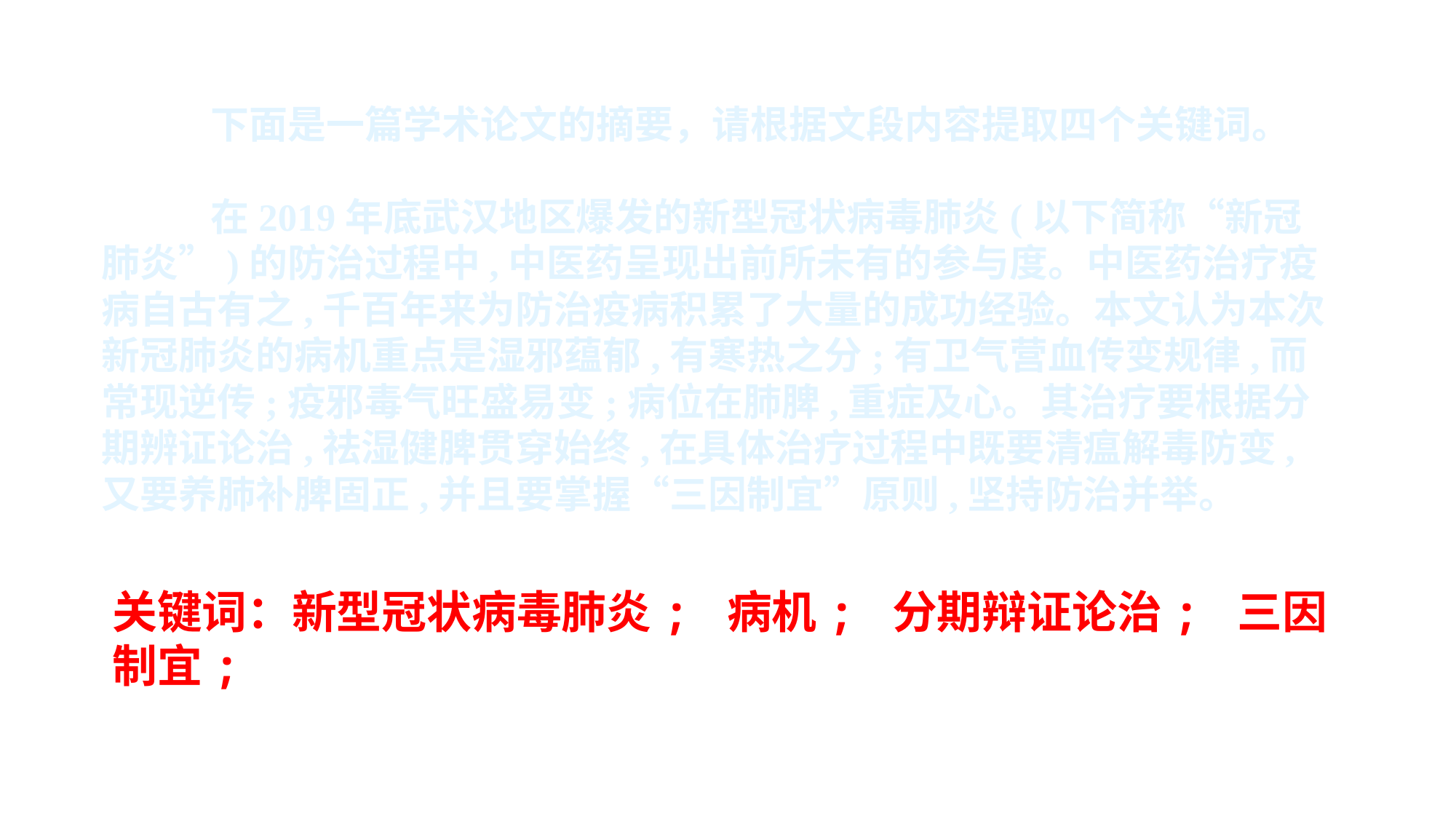

下面是一篇学术论文的摘要，请根据文段内容提取四个关键词。

	在2019年底武汉地区爆发的新型冠状病毒肺炎(以下简称“新冠肺炎”)的防治过程中,中医药呈现出前所未有的参与度。中医药治疗疫病自古有之,千百年来为防治疫病积累了大量的成功经验。本文认为本次新冠肺炎的病机重点是湿邪蕴郁,有寒热之分;有卫气营血传变规律,而常现逆传;疫邪毒气旺盛易变;病位在肺脾,重症及心。其治疗要根据分期辨证论治,祛湿健脾贯穿始终,在具体治疗过程中既要清瘟解毒防变,又要养肺补脾固正,并且要掌握“三因制宜”原则,坚持防治并举。
关键词：新型冠状病毒肺炎; 病机; 分期辩证论治; 三因制宜;